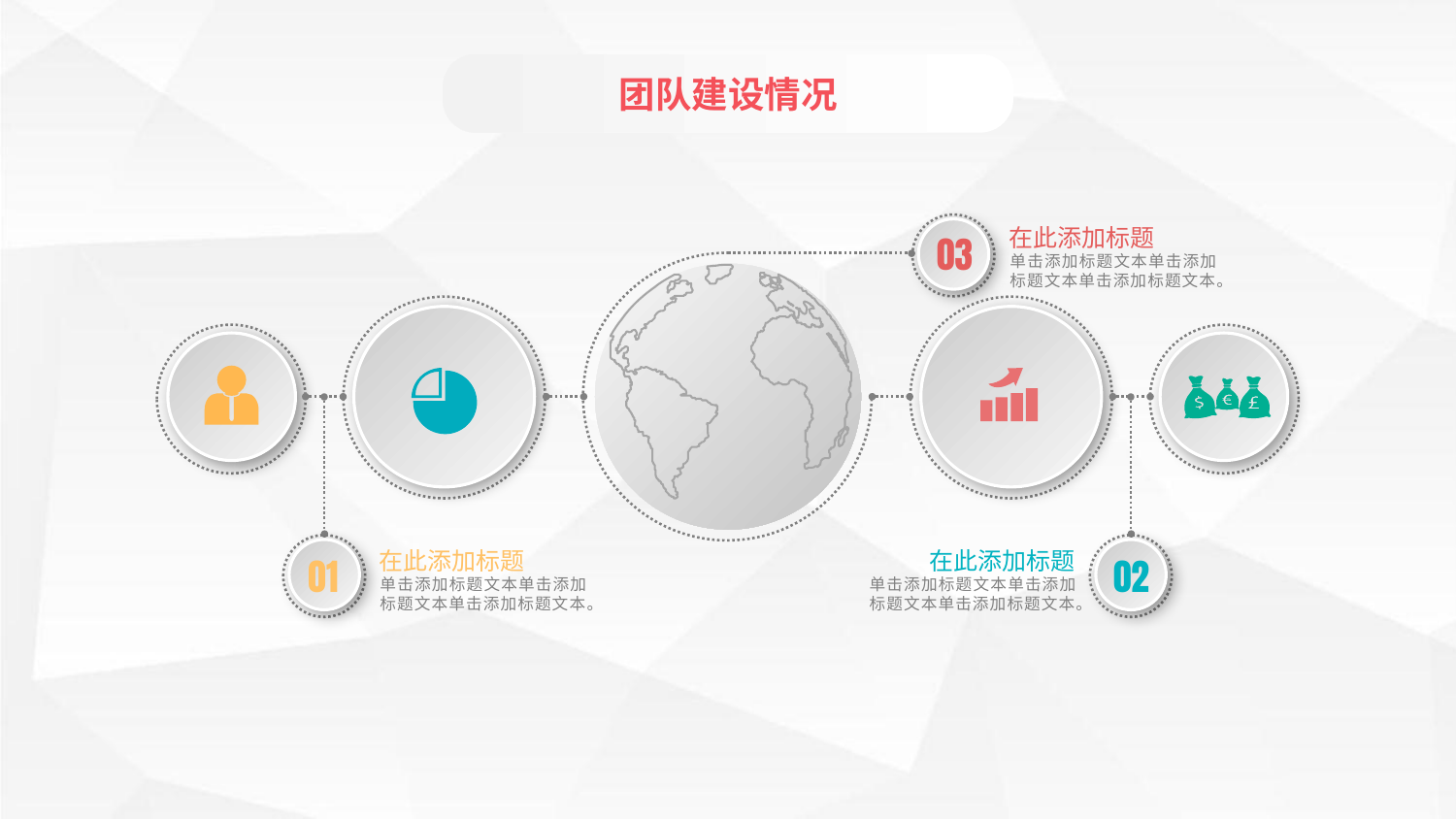

团队建设情况

在此添加标题
单击添加标题文本单击添加标题文本单击添加标题文本。

03

在此添加标题
单击添加标题文本单击添加标题文本单击添加标题文本。
在此添加标题
单击添加标题文本单击添加标题文本单击添加标题文本。

01

02